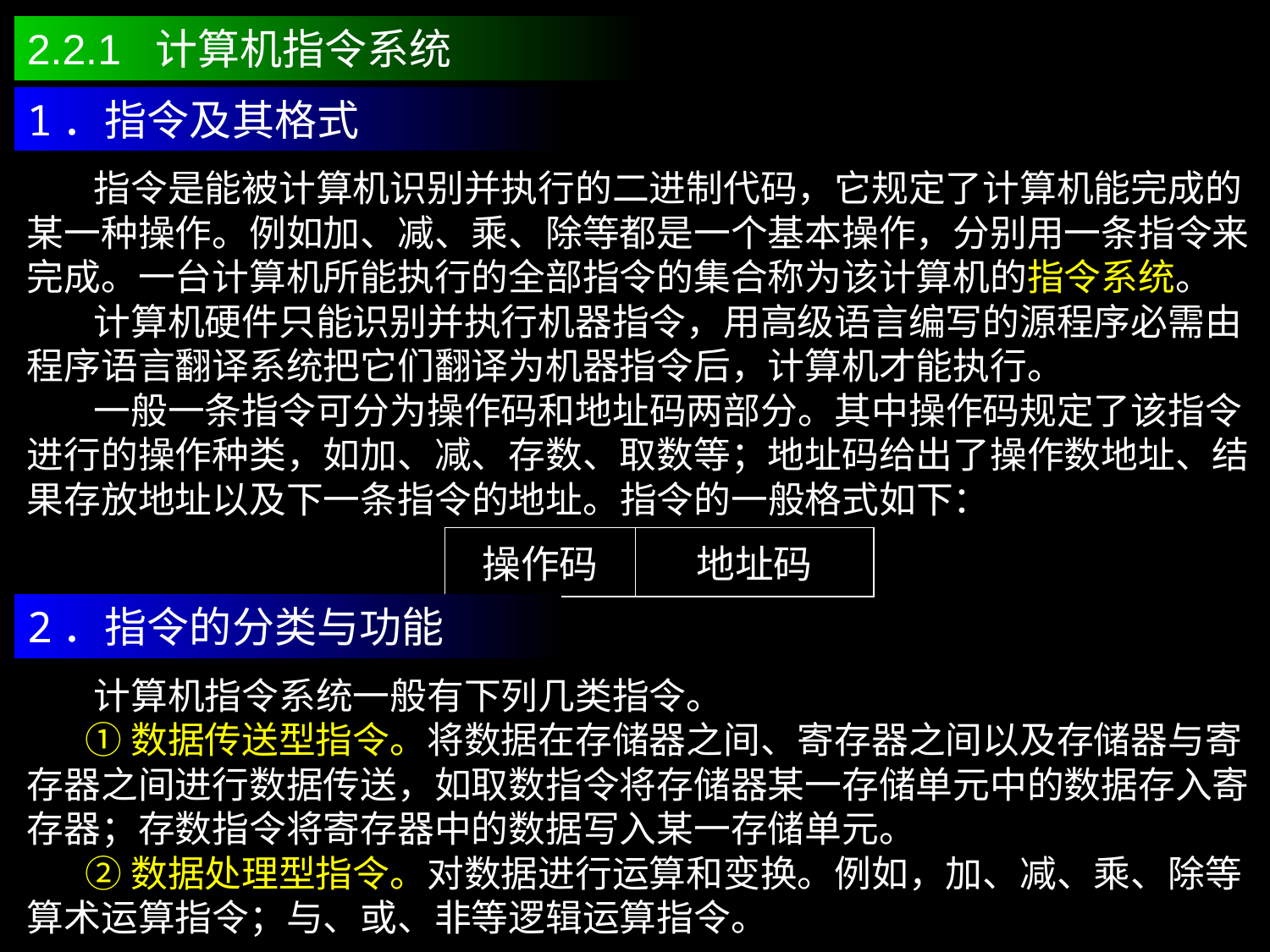

2.2.1  计算机指令系统
1．指令及其格式
       指令是能被计算机识别并执行的二进制代码，它规定了计算机能完成的某一种操作。例如加、减、乘、除等都是一个基本操作，分别用一条指令来完成。一台计算机所能执行的全部指令的集合称为该计算机的指令系统。
       计算机硬件只能识别并执行机器指令，用高级语言编写的源程序必需由程序语言翻译系统把它们翻译为机器指令后，计算机才能执行。
       一般一条指令可分为操作码和地址码两部分。其中操作码规定了该指令进行的操作种类，如加、减、存数、取数等；地址码给出了操作数地址、结果存放地址以及下一条指令的地址。指令的一般格式如下：
| 操作码 | 地址码 |
| --- | --- |
2．指令的分类与功能
       计算机指令系统一般有下列几类指令。
       ①数据传送型指令。将数据在存储器之间、寄存器之间以及存储器与寄存器之间进行数据传送，如取数指令将存储器某一存储单元中的数据存入寄存器；存数指令将寄存器中的数据写入某一存储单元。
       ②数据处理型指令。对数据进行运算和变换。例如，加、减、乘、除等算术运算指令；与、或、非等逻辑运算指令。